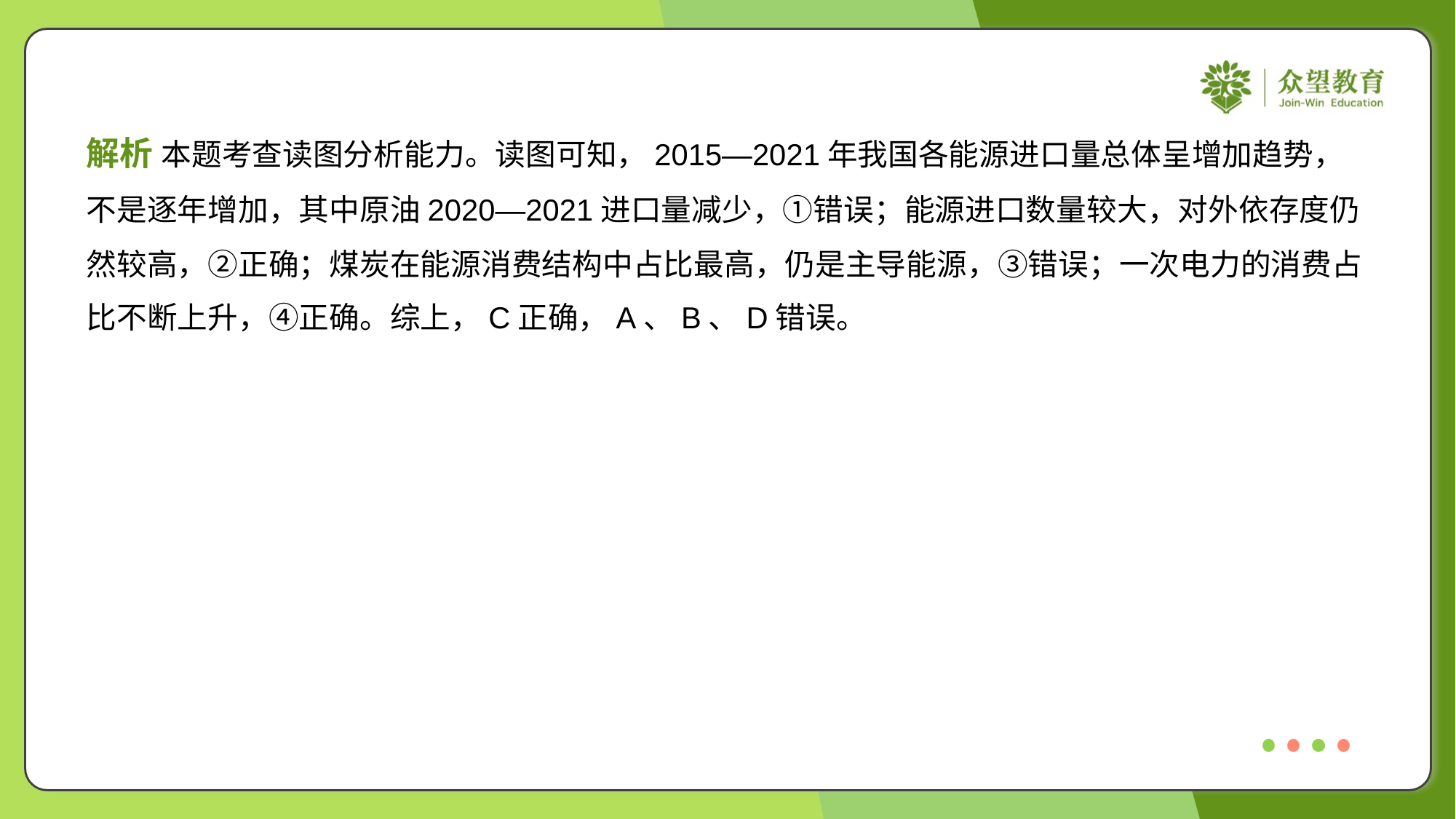

解析 本题考查读图分析能力。读图可知，2015—2021年我国各能源进口量总体呈增加趋势，
不是逐年增加，其中原油2020—2021进口量减少，①错误；能源进口数量较大，对外依存度仍
然较高，②正确；煤炭在能源消费结构中占比最高，仍是主导能源，③错误；一次电力的消费占
比不断上升，④正确。综上，C正确，A、B、D错误。